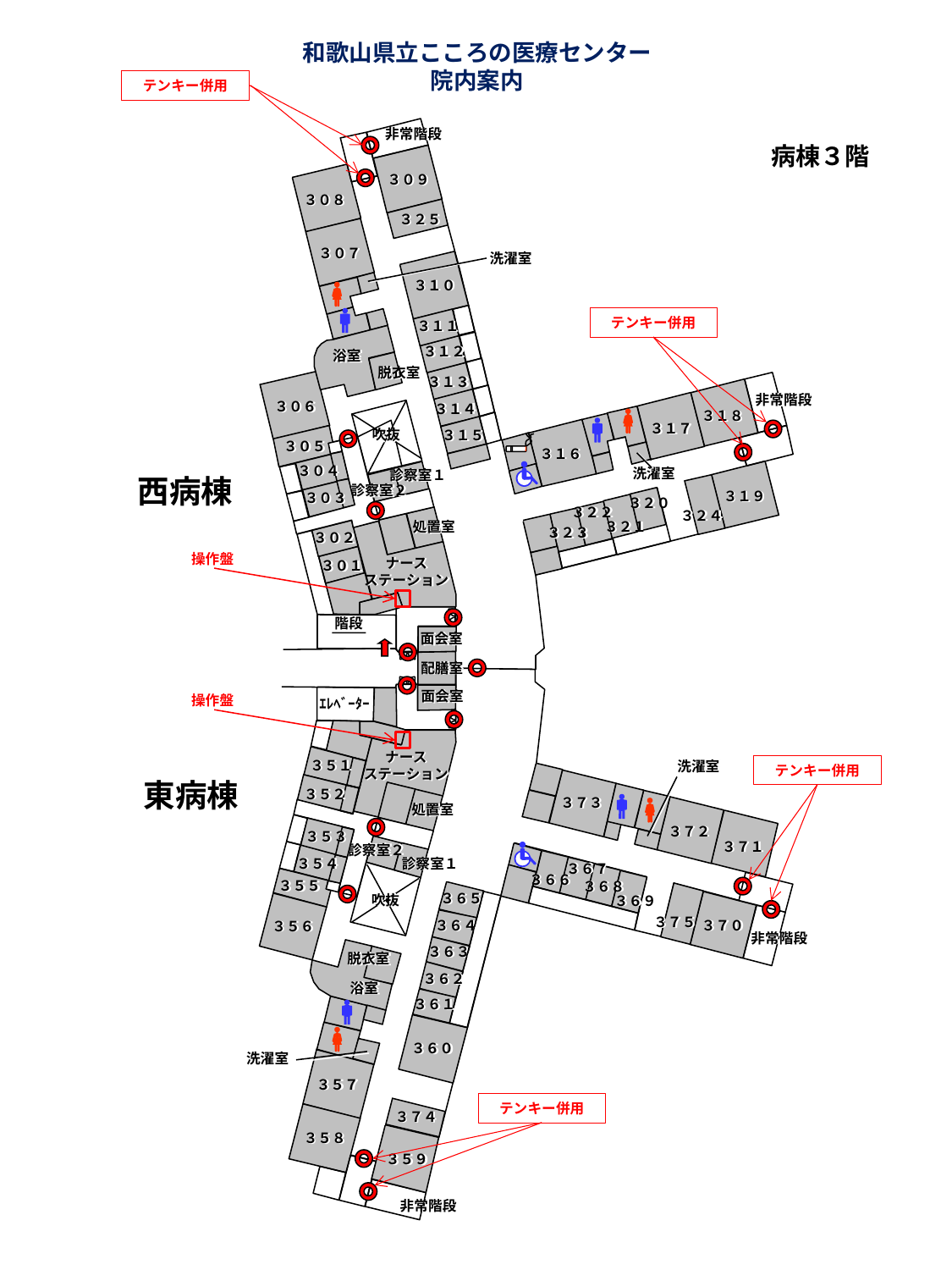

和歌山県立こころの医療センター
院内案内
テンキー併用

非常階段

病棟３階

３０９

３０８

３２５

３０７
洗濯室

３１０

テンキー併用

３１１

３１２
浴室

脱衣室

３１３

非常階段

３０６

３１４

３１８

３１７

吹抜

３１５

３０５

３１６

３０４
洗濯室
診察室１

西病棟

診察室２

３１９
３０３

３２０

３２２
３２４

３２１
処置室

３２３

３０２

操作盤

ナース
ステーション
３０１

階段

面会室

配膳室

面会室

操作盤

ｴﾚﾍﾞｰﾀｰ

ナース
ステーション

３５１
洗濯室
テンキー併用

東病棟

３５２

３７３

処置室

３７２

３５３

３７１
診察室２

３５４
診察室１

３６７

３６６

３５５
３６８

３６５
吹抜

３６９

３７５

３７０
３６４
３５６
非常階段

３６３

脱衣室

３６２
浴室

３６１

３６０

洗濯室

３５７
テンキー併用

３７４

３５８

３５９

非常階段